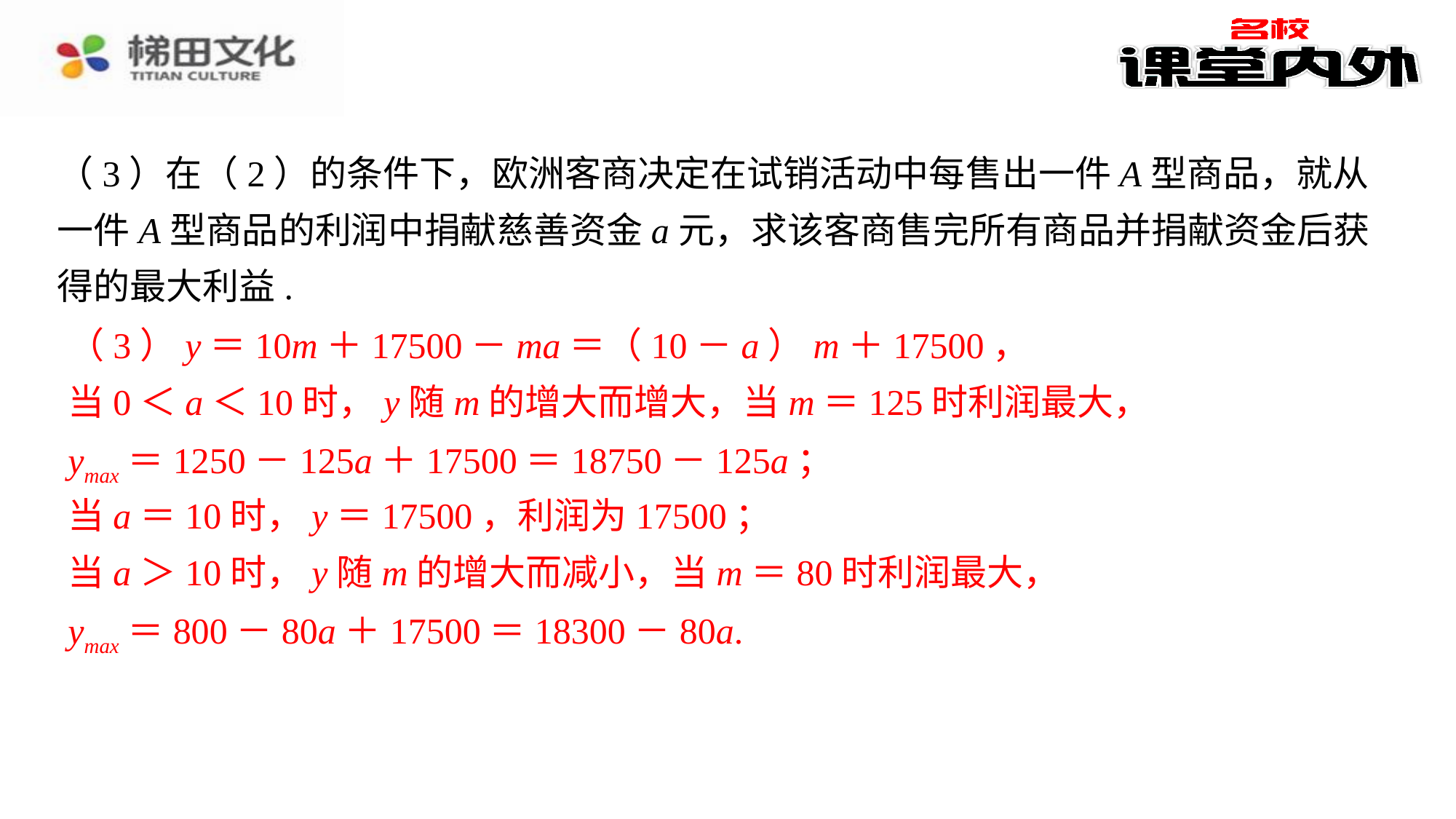

（3）在（2）的条件下，欧洲客商决定在试销活动中每售出一件A型商品，就从一件A型商品的利润中捐献慈善资金a元，求该客商售完所有商品并捐献资金后获得的最大利益. ）.⁠
（3）y＝10m＋17500－ma＝（10－a）m＋17500，
（3）y＝10m＋17500－ma＝（10－a）m＋17500，⁠
当0＜a＜10时，y随m的增大而增大，当m＝125时利润最大，ymax＝1250－125a＋17500＝18750－125a；⁠
当a＝10时，y＝17500，利润为17500；⁠
当a＞10时，y随m的增大而减小，当m＝80时利润最大，ymax＝800－80a＋17500＝18300－80a.⁠
当0＜a＜10时，y随m的增大而增大，当m＝125时利润最大，
ymax＝1250－125a＋17500＝18750－125a；
当a＝10时，y＝17500，利润为17500；
当a＞10时，y随m的增大而减小，当m＝80时利润最大，
ymax＝800－80a＋17500＝18300－80a.